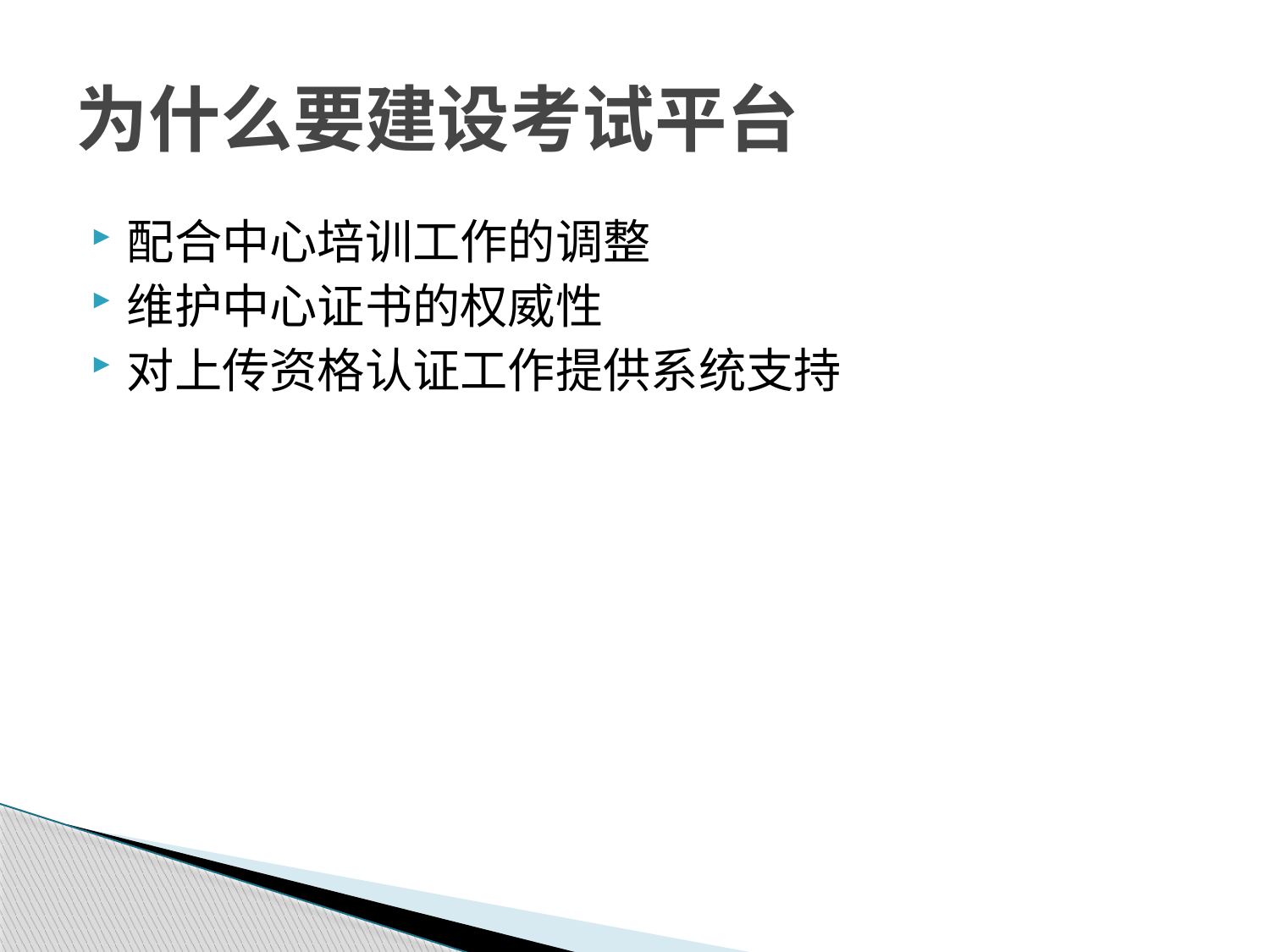

# 为什么要建设考试平台
配合中心培训工作的调整
维护中心证书的权威性
对上传资格认证工作提供系统支持